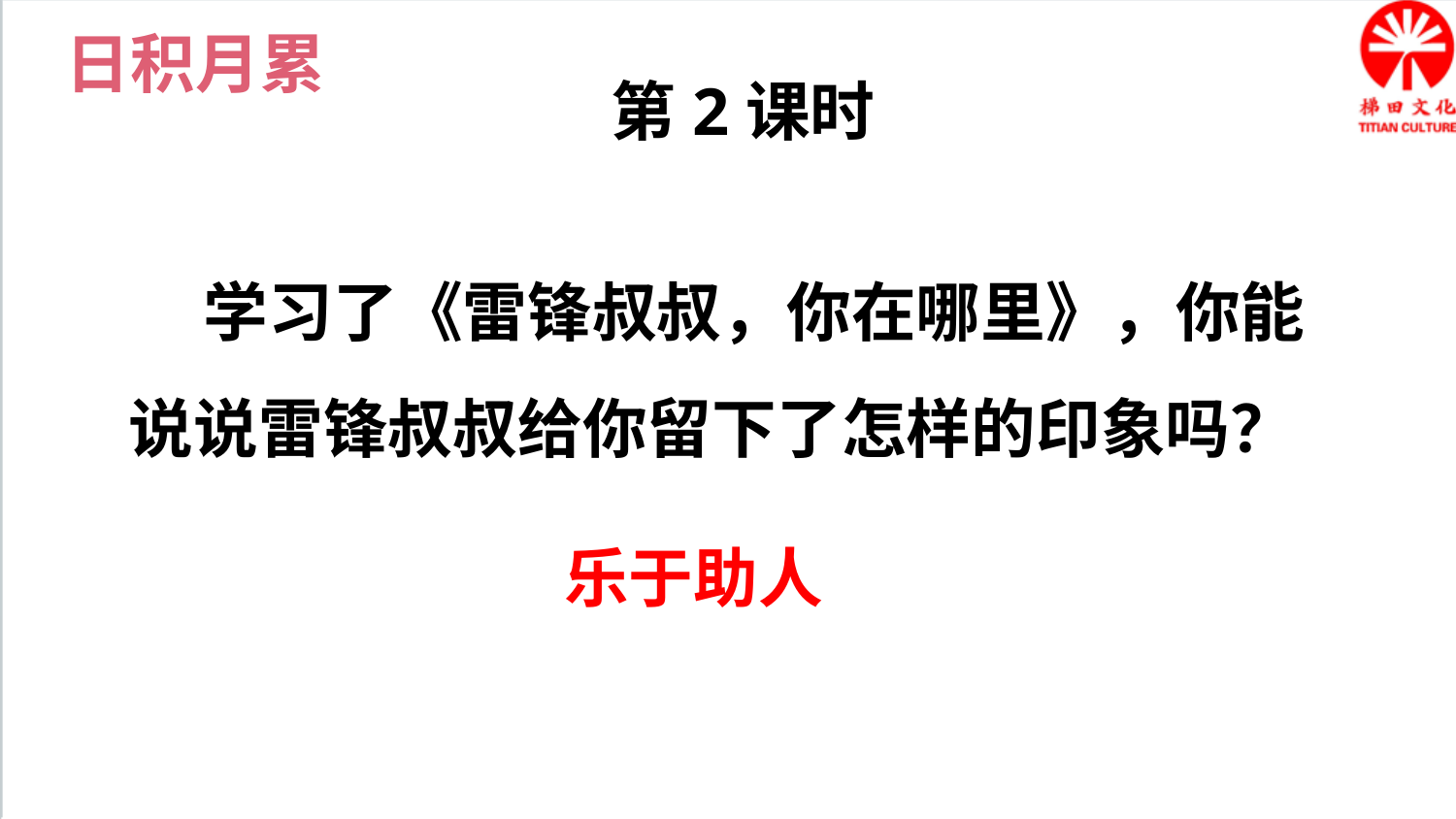

日积月累
第2课时
    学习了《雷锋叔叔，你在哪里》，你能说说雷锋叔叔给你留下了怎样的印象吗？
乐于助人